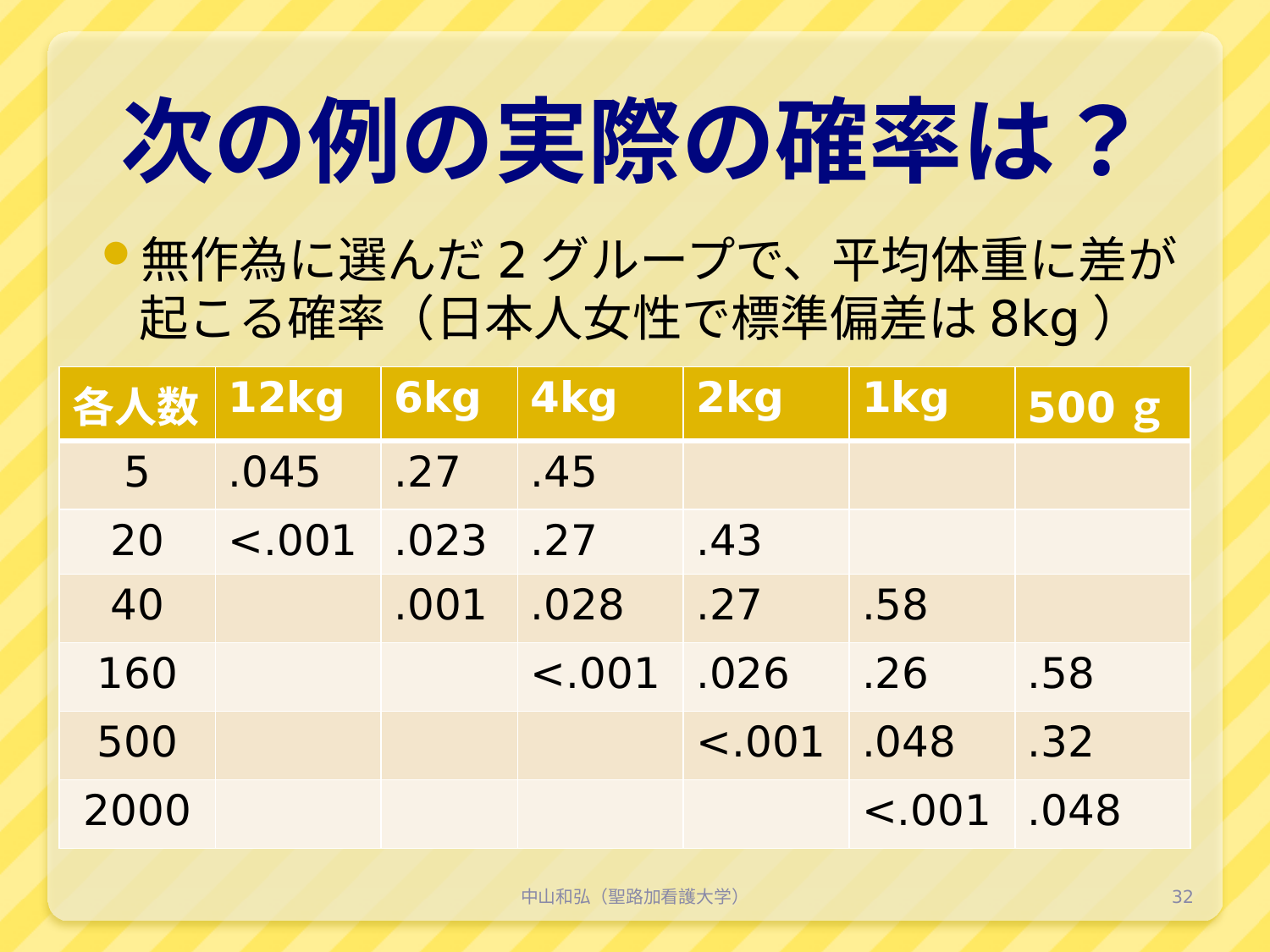

# 次の例の実際の確率は？
無作為に選んだ2グループで、平均体重に差が起こる確率（日本人女性で標準偏差は8kg）

| 各人数 | 12kg | 6kg | 4kg | 2kg | 1kg | 500ｇ |
| --- | --- | --- | --- | --- | --- | --- |
| 5 | .045 | .27 | .45 |  |  |  |
| 20 | <.001 | .023 | .27 | .43 |  |  |
| 40 |  | .001 | .028 | .27 | .58 |  |
| 160 |  |  | <.001 | .026 | .26 | .58 |
| 500 |  |  |  | <.001 | .048 | .32 |
| 2000 |  |  |  |  | <.001 | .048 |
中山和弘（聖路加看護大学）
32